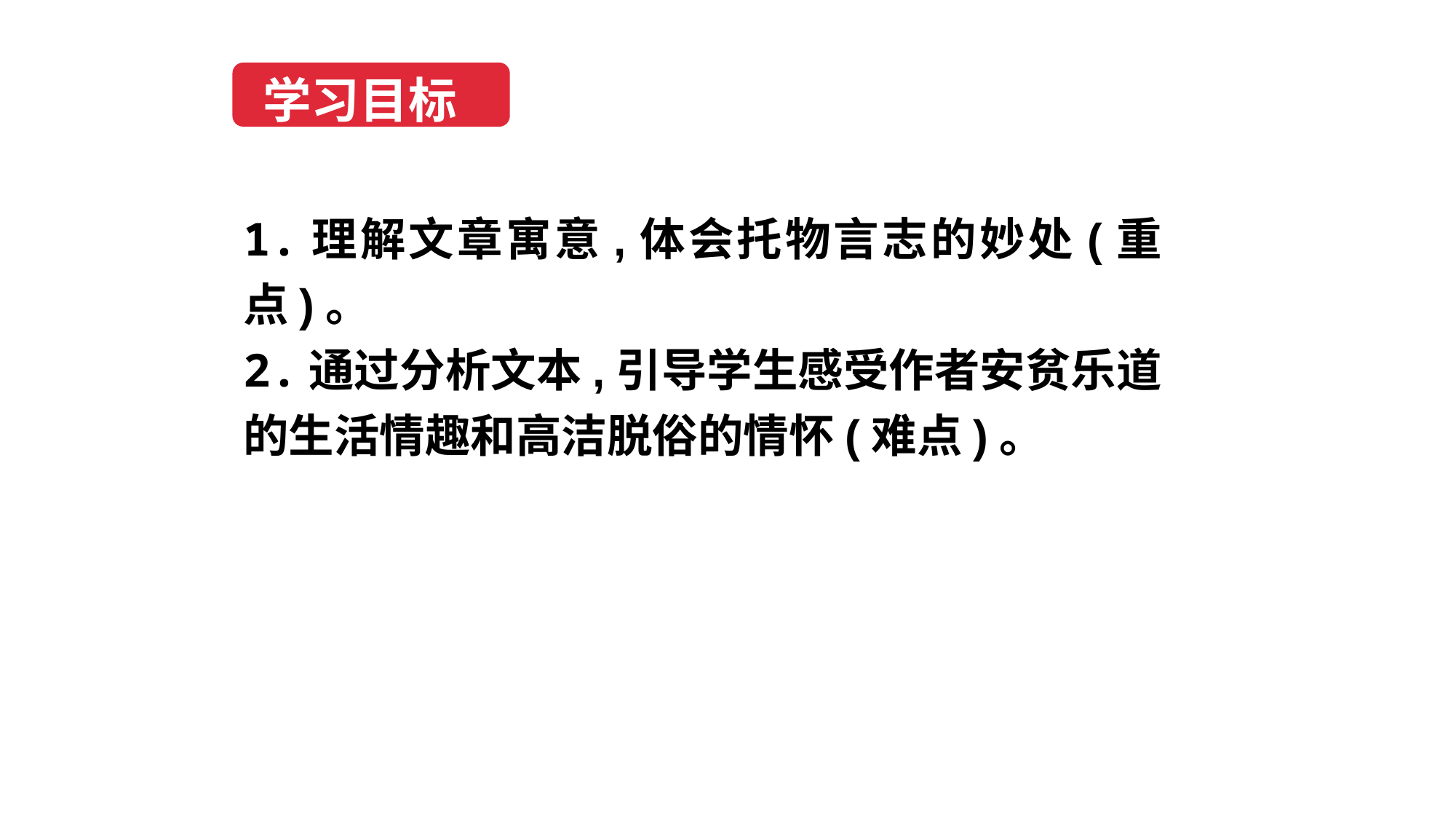

学习目标
1.理解文章寓意,体会托物言志的妙处(重点)。
2.通过分析文本,引导学生感受作者安贫乐道的生活情趣和高洁脱俗的情怀(难点)。